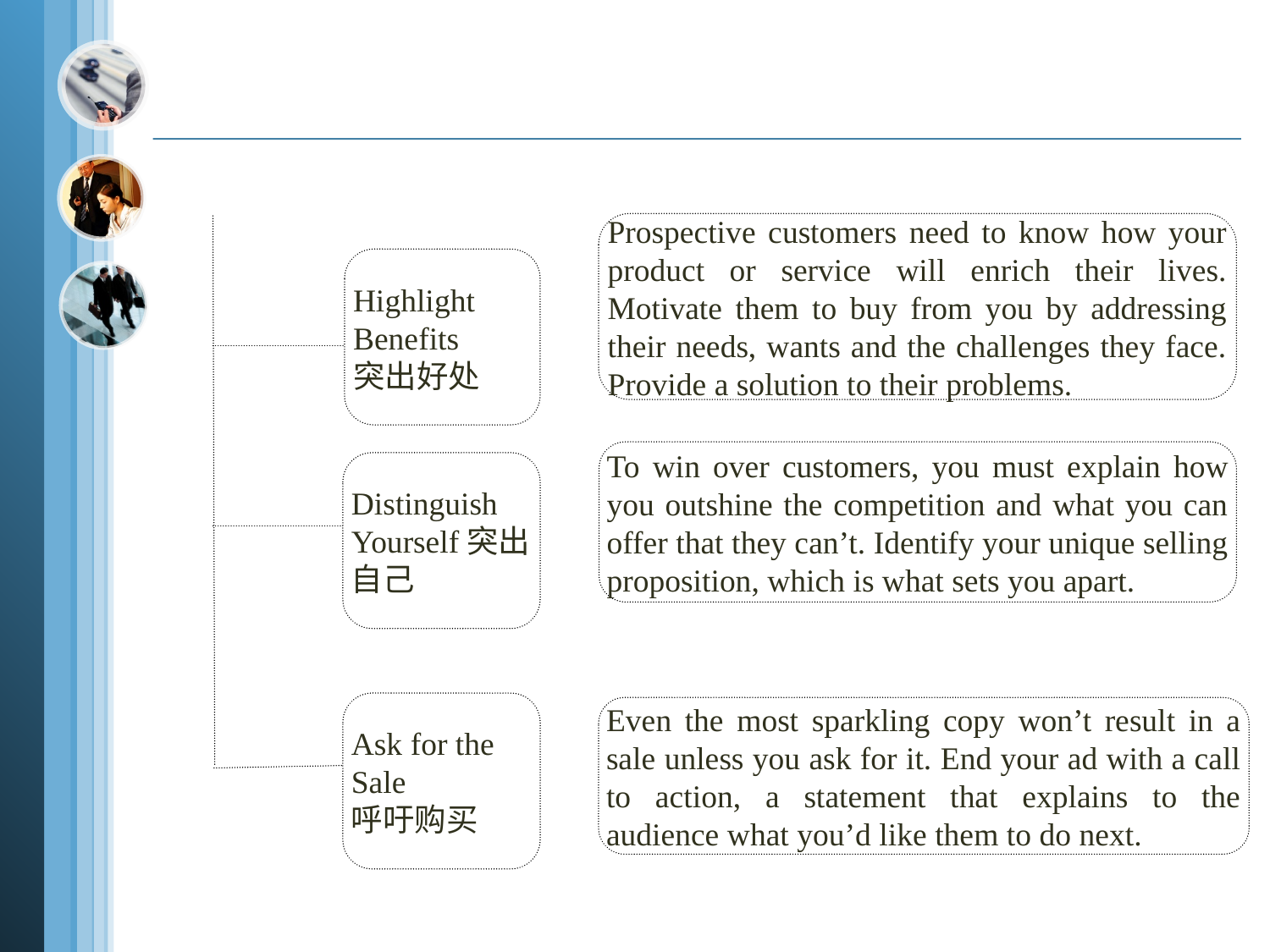

Prospective customers need to know how your product or service will enrich their lives. Motivate them to buy from you by addressing their needs, wants and the challenges they face. Provide a solution to their problems.
Highlight Benefits
突出好处
To win over customers, you must explain how you outshine the competition and what you can offer that they can’t. Identify your unique selling proposition, which is what sets you apart.
Distinguish Yourself突出自己
Ask for the Sale
呼吁购买
Even the most sparkling copy won’t result in a sale unless you ask for it. End your ad with a call to action, a statement that explains to the audience what you’d like them to do next.